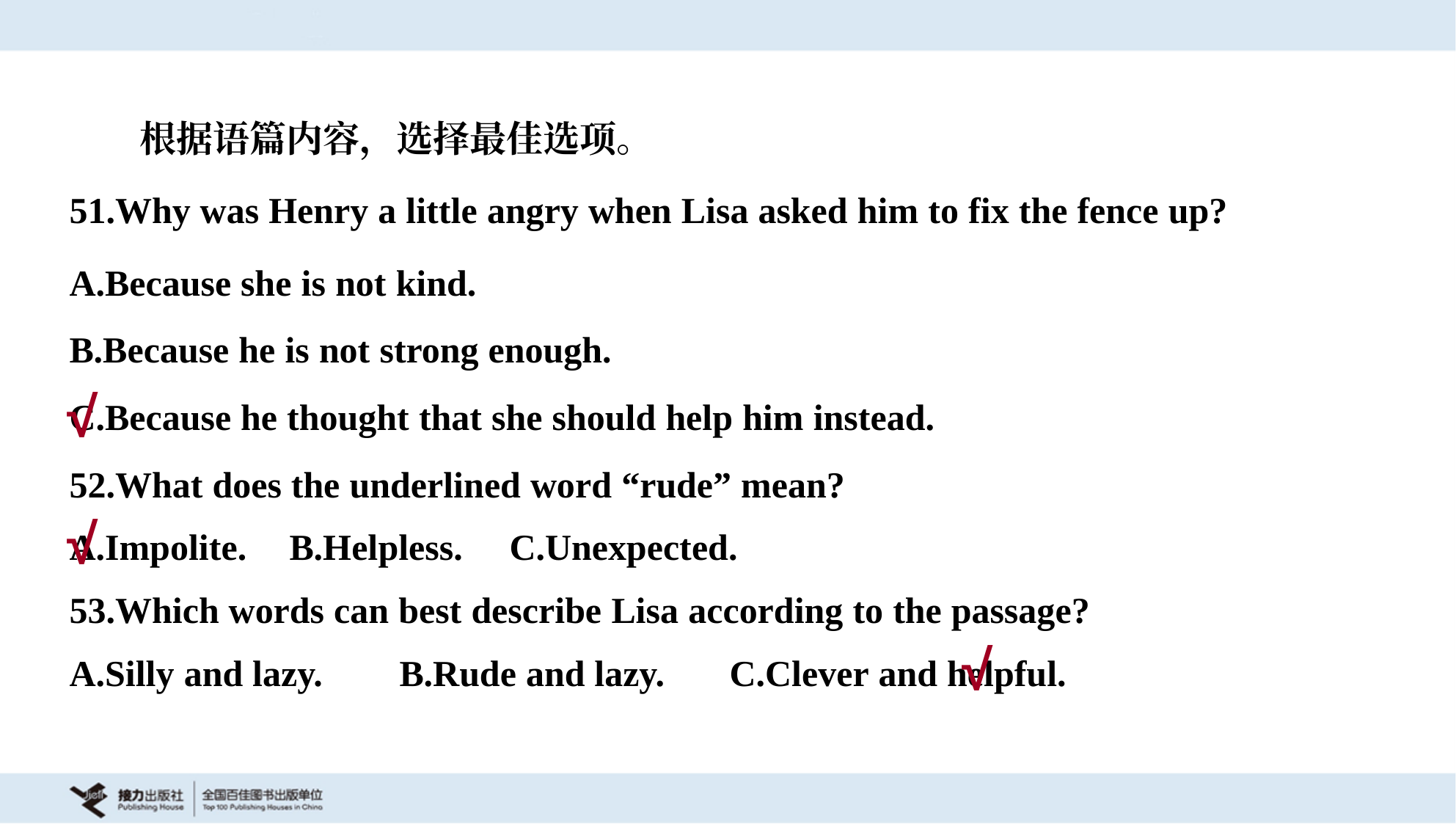

根据语篇内容，选择最佳选项。
51.Why was Henry a little angry when Lisa asked him to fix the fence up?
A.Because she is not kind.
B.Because he is not strong enough.
C.Because he thought that she should help him instead.
√
52.What does the underlined word “rude” mean?
A.Impolite.	B.Helpless.	C.Unexpected.
√
53.Which words can best describe Lisa according to the passage?
A.Silly and lazy.	B.Rude and lazy.	C.Clever and helpful.
√